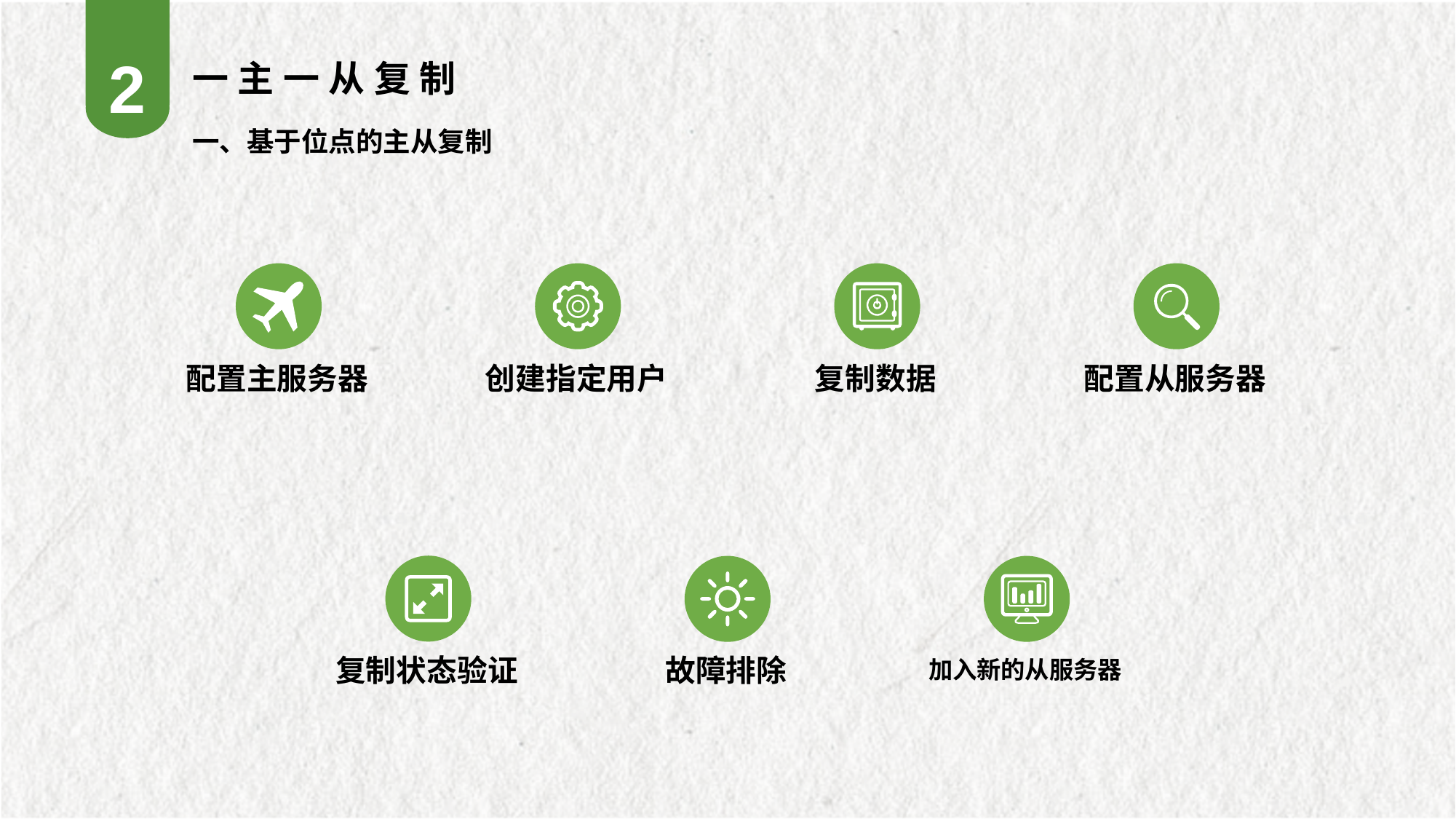

2
一主一从复制

一、基于位点的主从复制

配置主服务器
创建指定用户
复制数据
配置从服务器

复制状态验证
故障排除
加入新的从服务器